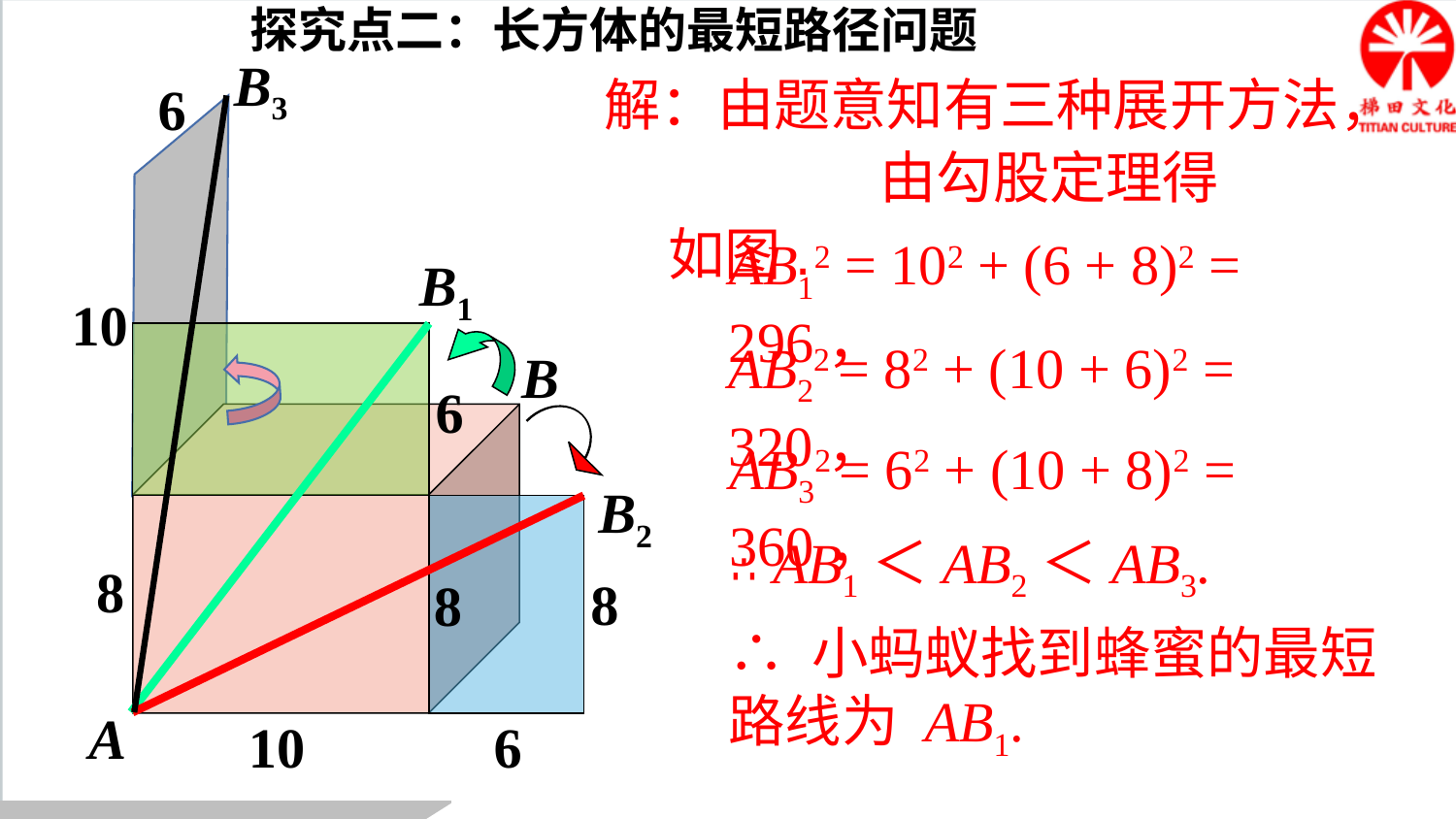

探究点二：长方体的最短路径问题
B3
解：由题意知有三种展开方法，
    如图.
6
由勾股定理得

AB12 = 102 + (6 + 8)2 = 296，
B1
10

AB22 = 82 + (10 + 6)2 = 320，

B

6

AB32 = 62 + (10 + 8)2 = 360，
B2

∴ AB1＜AB2＜AB3.
8
8
8
∴ 小蚂蚁找到蜂蜜的最短路线为 AB1.
A
10
6